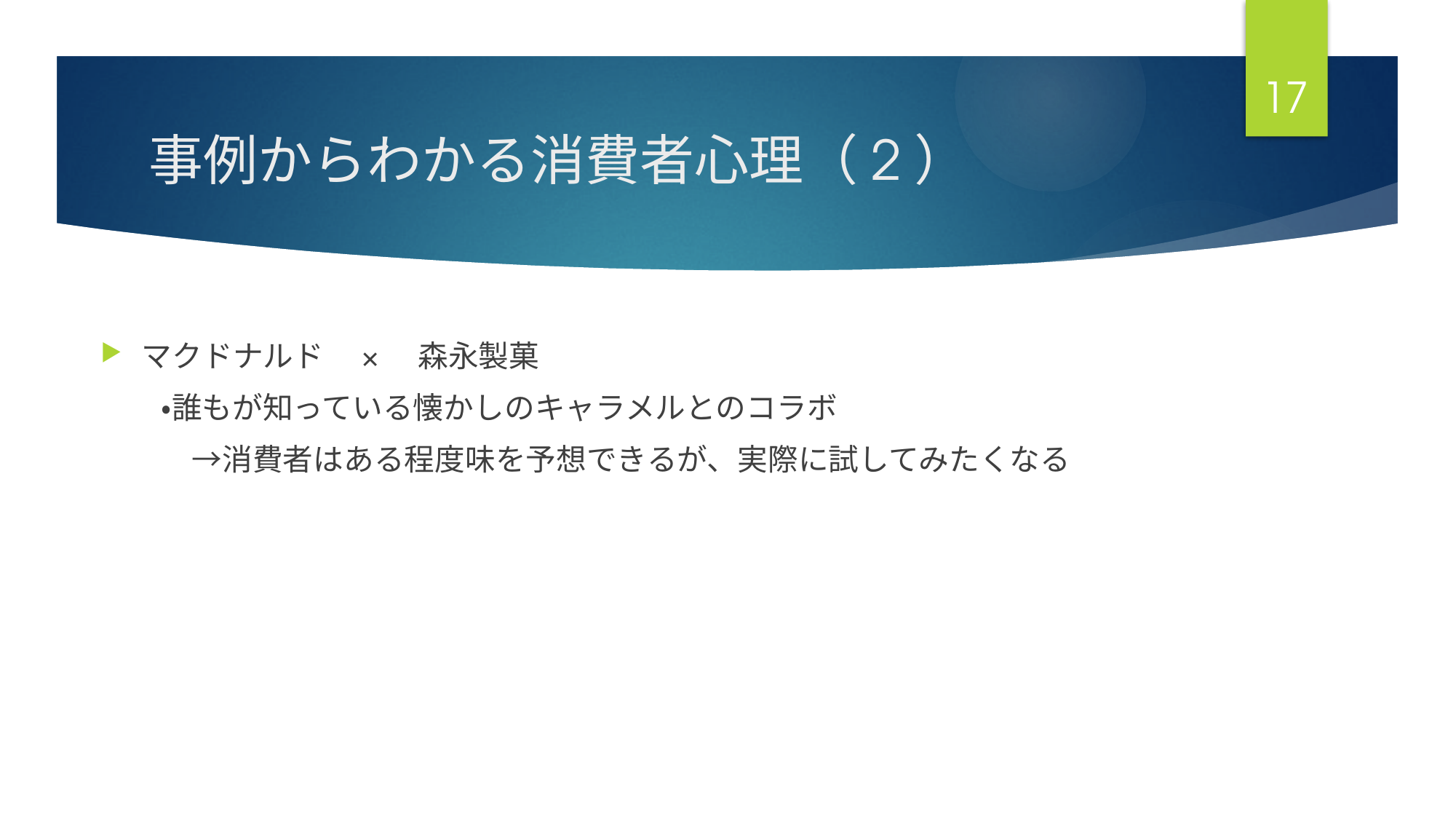

17
# 事例からわかる消費者心理（2）

マクドナルド　×　森永製菓
　　・誰もが知っている懐かしのキャラメルとのコラボ
　　　→消費者はある程度味を予想できるが、実際に試してみたくなる